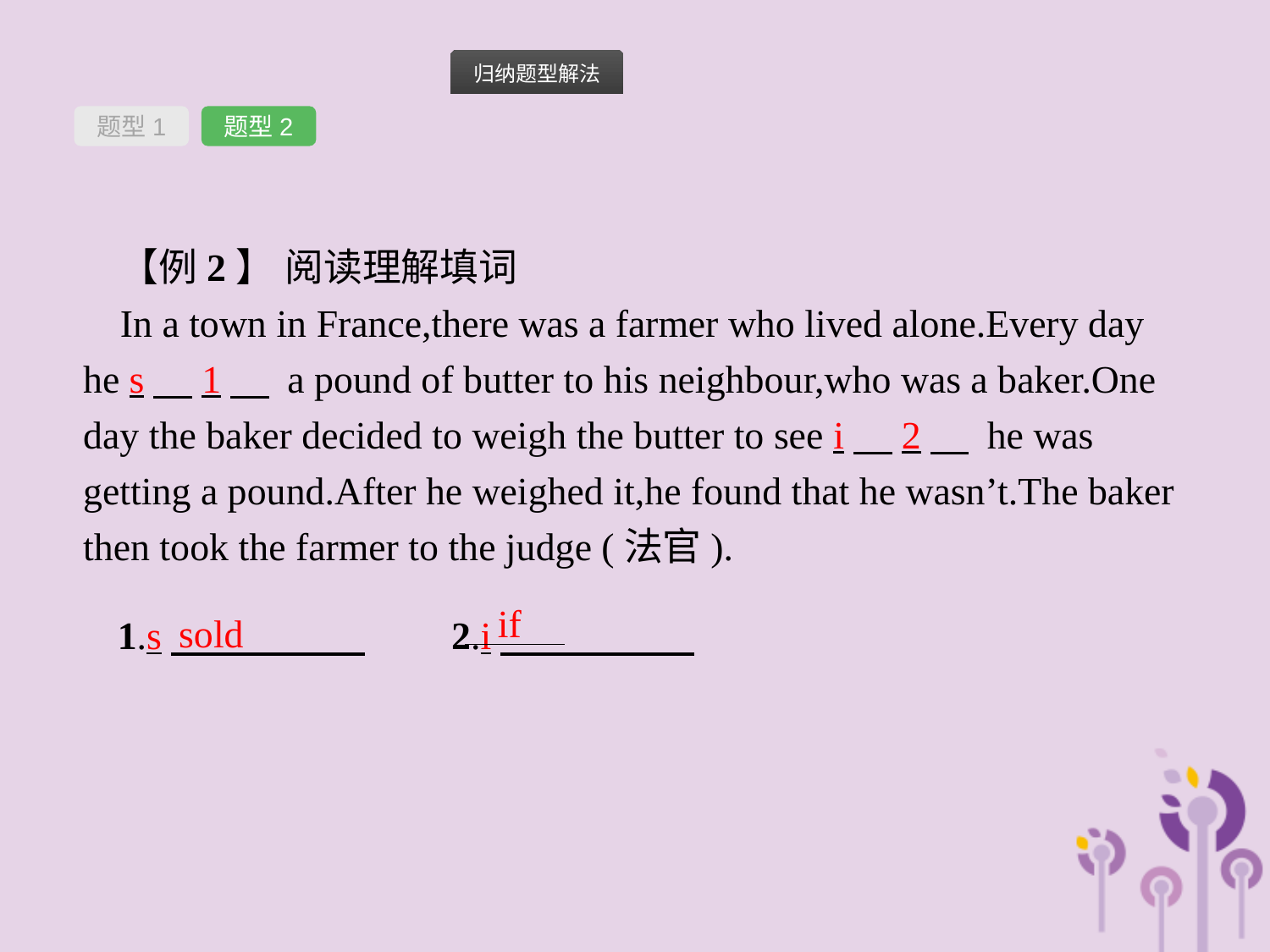

题型1
题型2
【例2】 阅读理解填词
In a town in France,there was a farmer who lived alone.Every day he s　1　 a pound of butter to his neighbour,who was a baker.One day the baker decided to weigh the butter to see i　2　 he was getting a pound.After he weighed it,he found that he wasn’t.The baker then took the farmer to the judge (法官).
sold
1.s　　　　　　　2.i
if